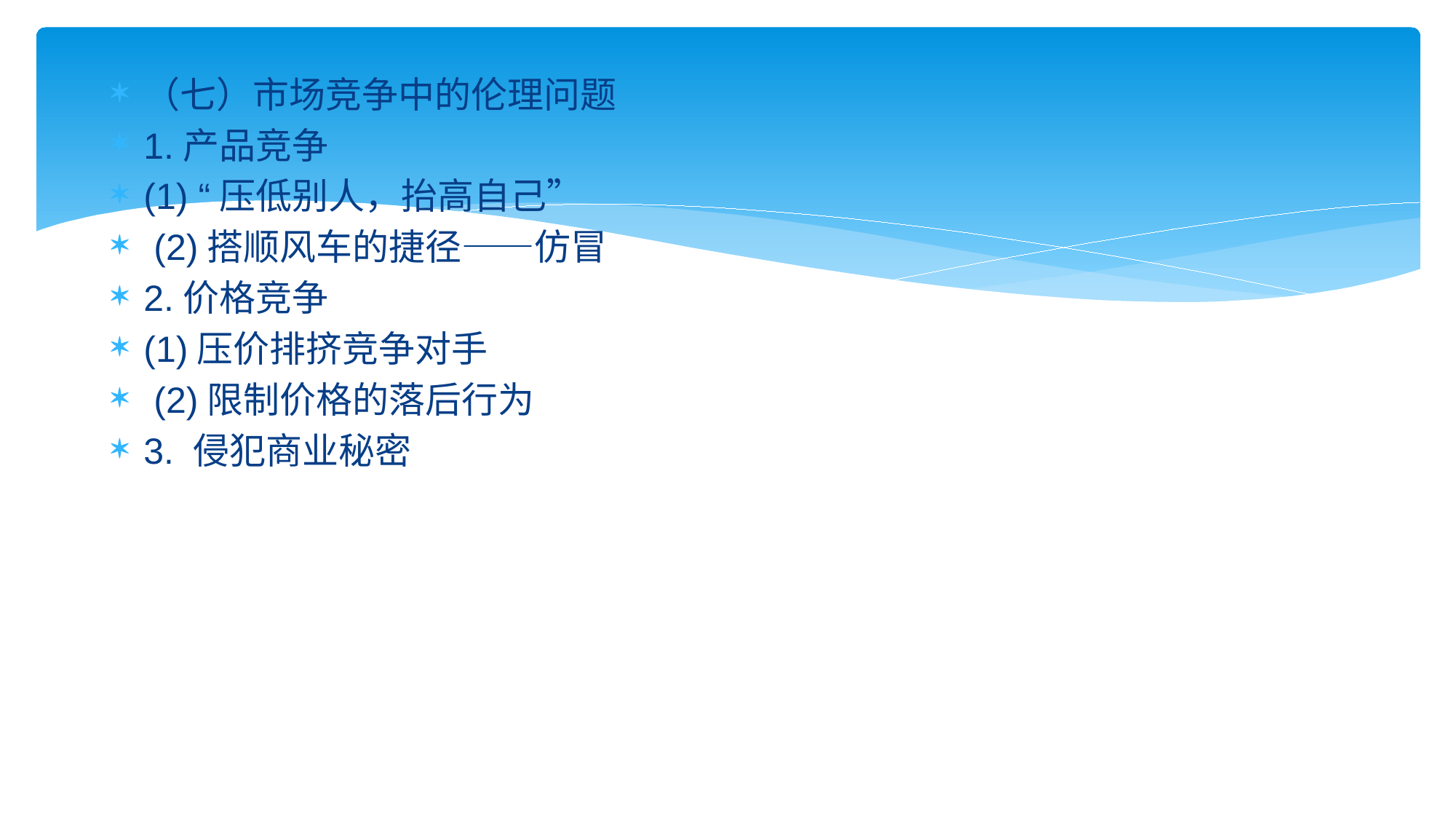

（七）市场竞争中的伦理问题
1.产品竞争
(1) “压低别人，抬高自己”
 (2)搭顺风车的捷径——仿冒
2.价格竞争
(1)压价排挤竞争对手
 (2)限制价格的落后行为
3. 侵犯商业秘密